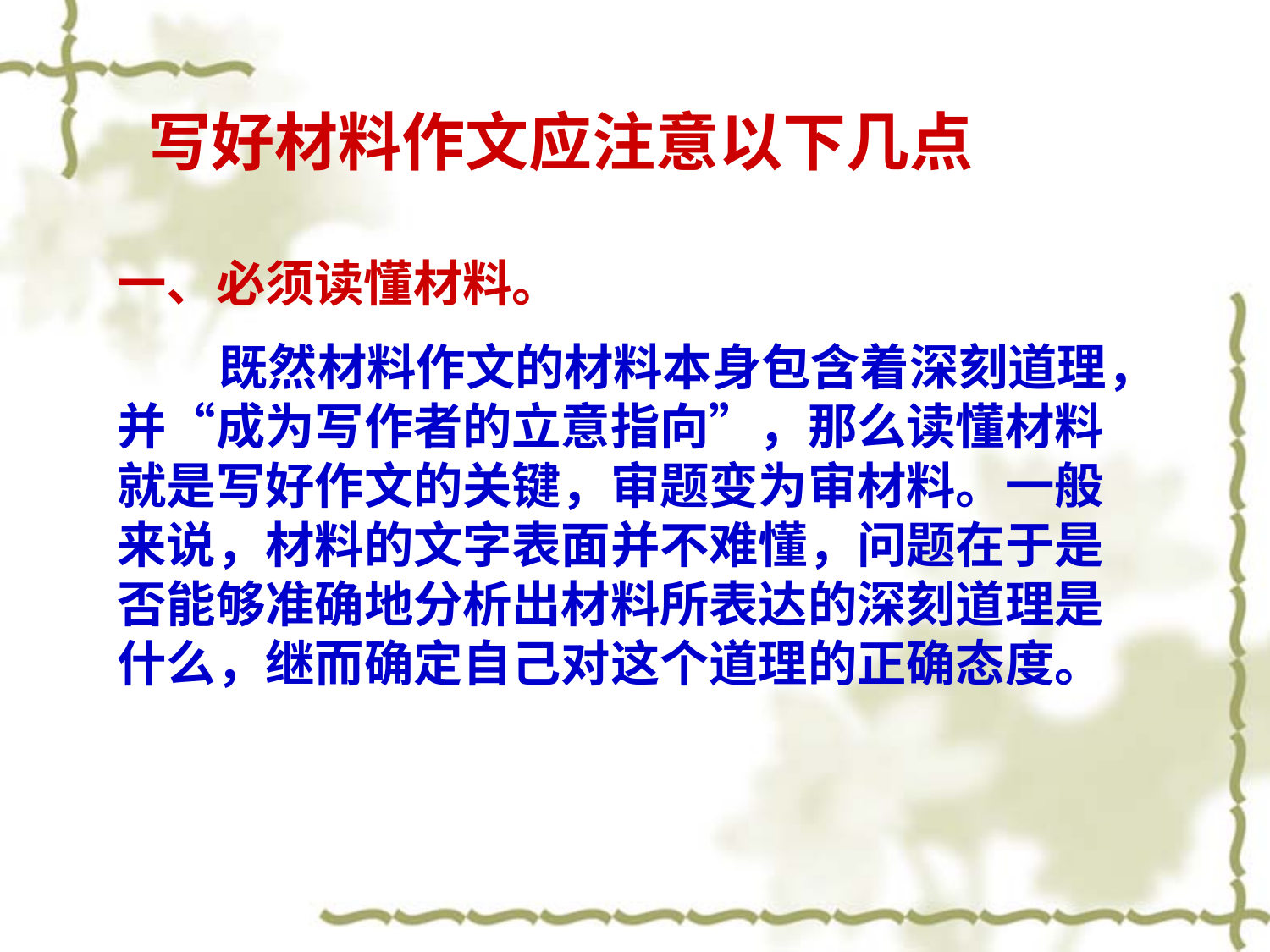

写好材料作文应注意以下几点
一、必须读懂材料。
        既然材料作文的材料本身包含着深刻道理，并“成为写作者的立意指向”，那么读懂材料就是写好作文的关键，审题变为审材料。一般来说，材料的文字表面并不难懂，问题在于是否能够准确地分析出材料所表达的深刻道理是什么，继而确定自己对这个道理的正确态度。

152